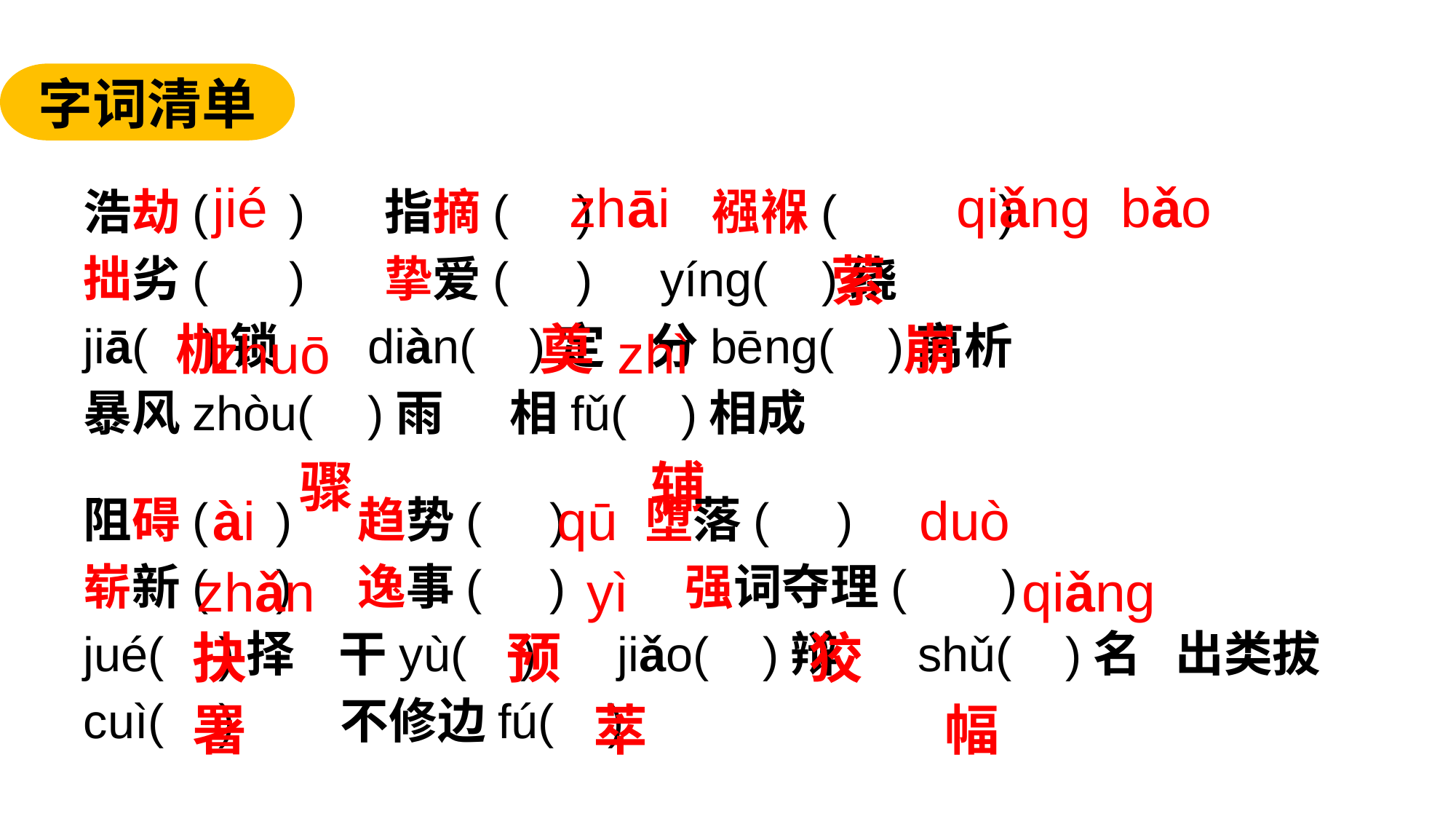

字词清单

  jié                    zhāi                   qiǎnɡ  bǎo
  zhuō                   zhì
浩劫(      )     指摘(     )        襁褓(            )
拙劣(      )     挚爱(     )     yínɡ(    )绕
jiā(    )锁       diàn(    )定    分bēng(    )离析
暴风zhòu(    )雨      相fǔ(    )相成

                                                          萦
     枷                         奠                         崩
               骤                        辅
阻碍(     )    趋势(     )     堕落(     )
崭新(     )    逸事(     )        强词夺理(       )
jué(    )择    干yù(    )      jiǎo(    )辩      shǔ(    )名   出类拔cuì(    )       不修边fú(    )
  ài                    qū                    duò
 zhǎn                  yì                          qiǎng
   抉                     预                    狡
   署                            萃                        幅